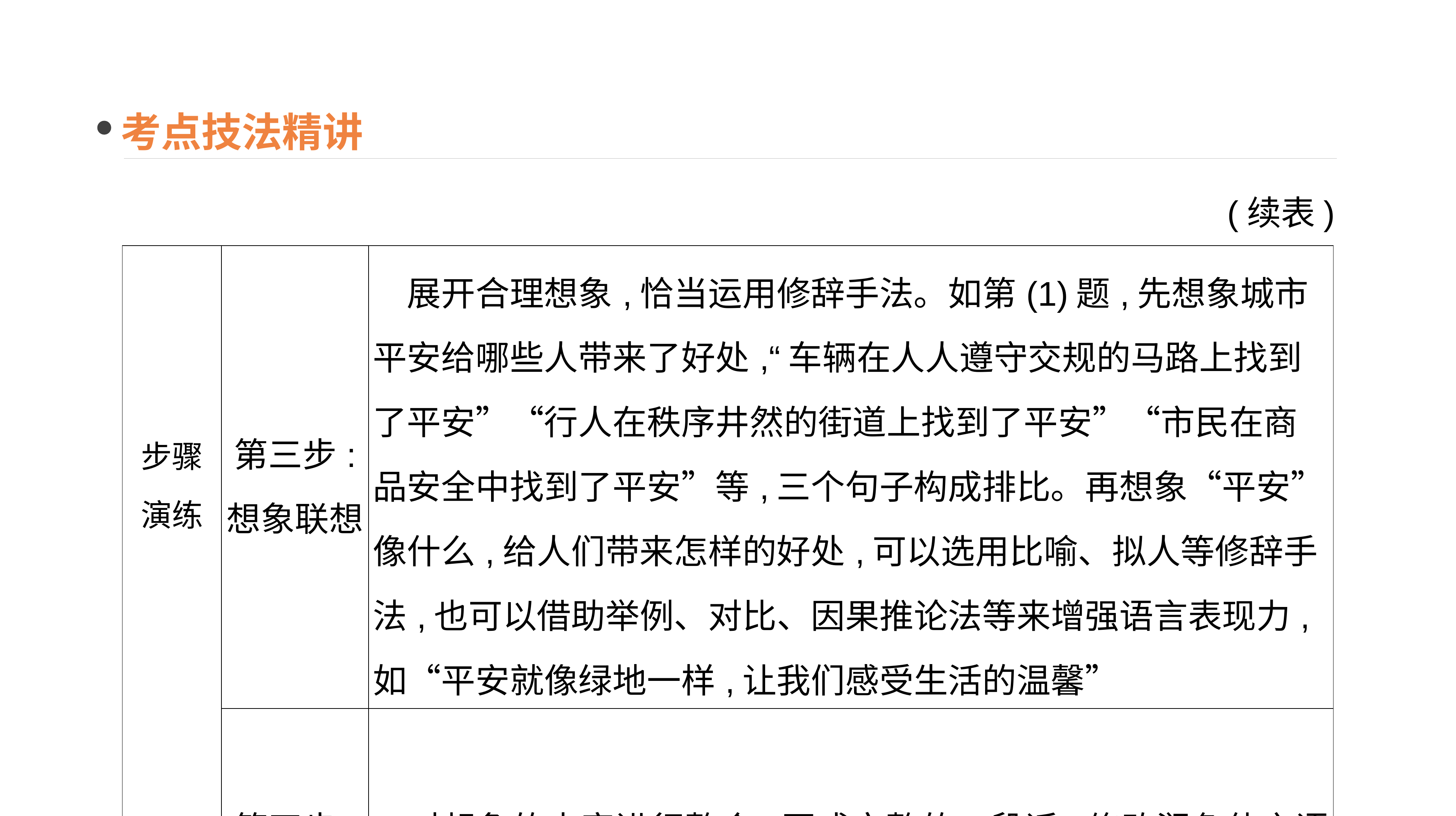

考点技法精讲

(续表)
| 步骤 演练 | 第三步: 想象联想 | 展开合理想象,恰当运用修辞手法。如第(1)题,先想象城市平安给哪些人带来了好处,“车辆在人人遵守交规的马路上找到了平安”“行人在秩序井然的街道上找到了平安”“市民在商品安全中找到了平安”等,三个句子构成排比。再想象“平安”像什么,给人们带来怎样的好处,可以选用比喻、拟人等修辞手法,也可以借助举例、对比、因果推论法等来增强语言表现力,如“平安就像绿地一样,让我们感受生活的温馨” |
| --- | --- | --- |
|  | 第四步: 整合答案 | 对想象的内容进行整合,写成完整的一段话,修改润色使之语言生动 |